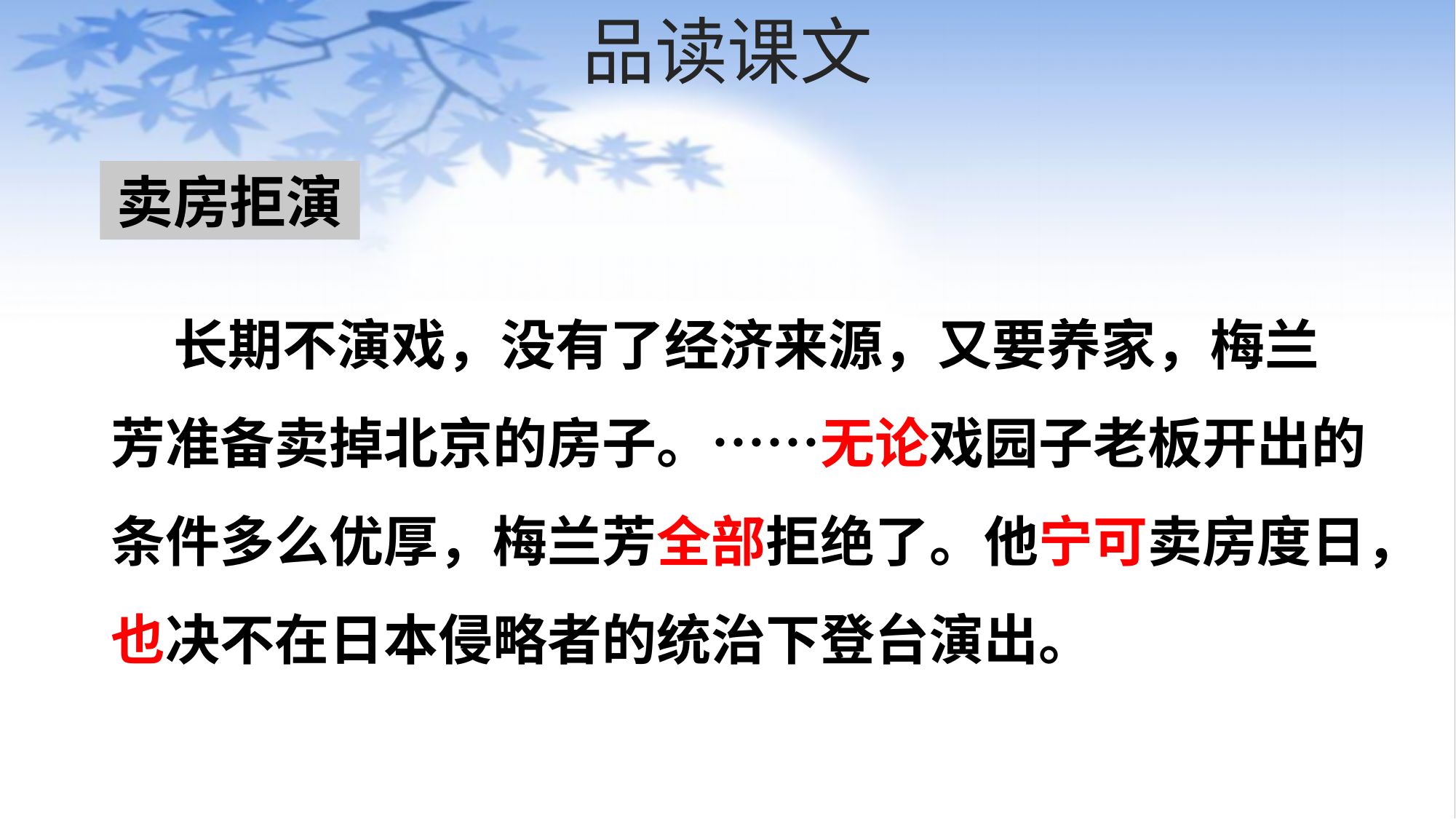

# 品读课文
卖房拒演
    长期不演戏，没有了经济来源，又要养家，梅兰芳准备卖掉北京的房子。……无论戏园子老板开出的条件多么优厚，梅兰芳全部拒绝了。他宁可卖房度日，也决不在日本侵略者的统治下登台演出。